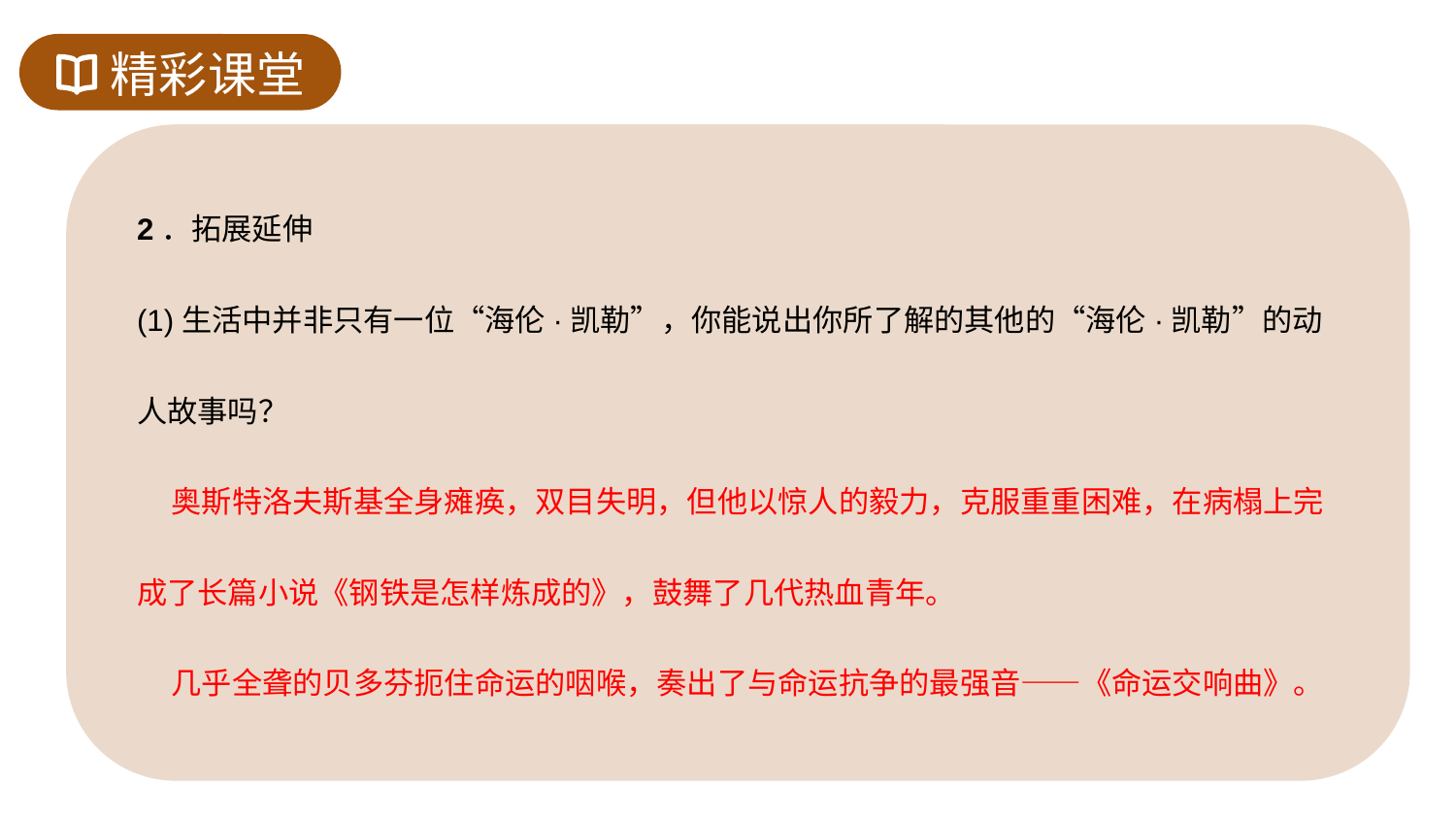

精彩课堂

2．拓展延伸
(1)生活中并非只有一位“海伦·凯勒”，你能说出你所了解的其他的“海伦·凯勒”的动人故事吗？
    奥斯特洛夫斯基全身瘫痪，双目失明，但他以惊人的毅力，克服重重困难，在病榻上完成了长篇小说《钢铁是怎样炼成的》，鼓舞了几代热血青年。
    几乎全聋的贝多芬扼住命运的咽喉，奏出了与命运抗争的最强音——《命运交响曲》。